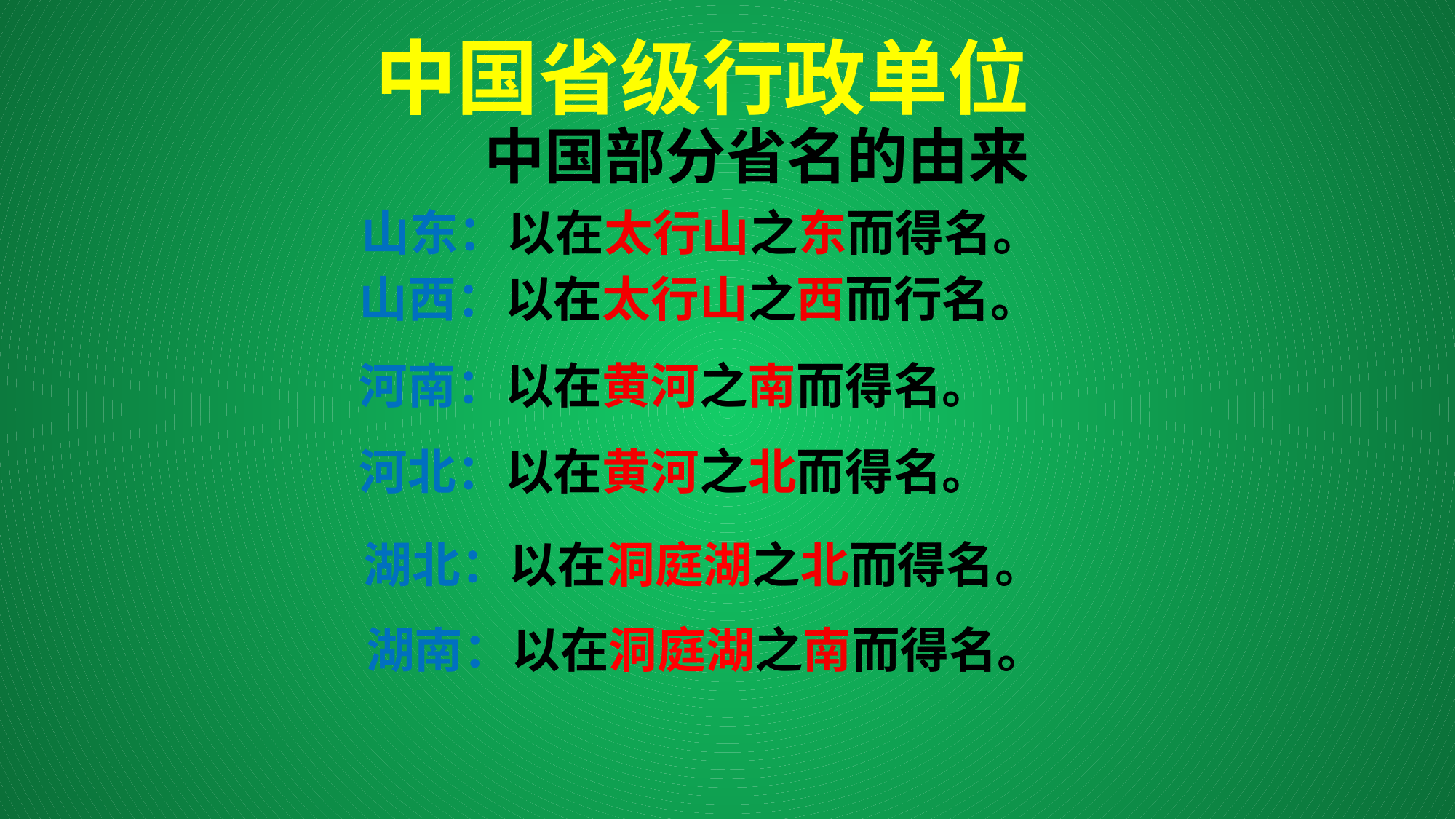

中国省级行政单位
中国部分省名的由来
| 山东：以在太行山之东而得名。 |
| --- |
| 山西：以在太行山之西而行名。 |
| --- |
| 河南：以在黄河之南而得名。 |
| --- |
| 河北：以在黄河之北而得名。 |
| --- |
　　湖北：以在洞庭湖之北而得名。

　　湖南：以在洞庭湖之南而得名。